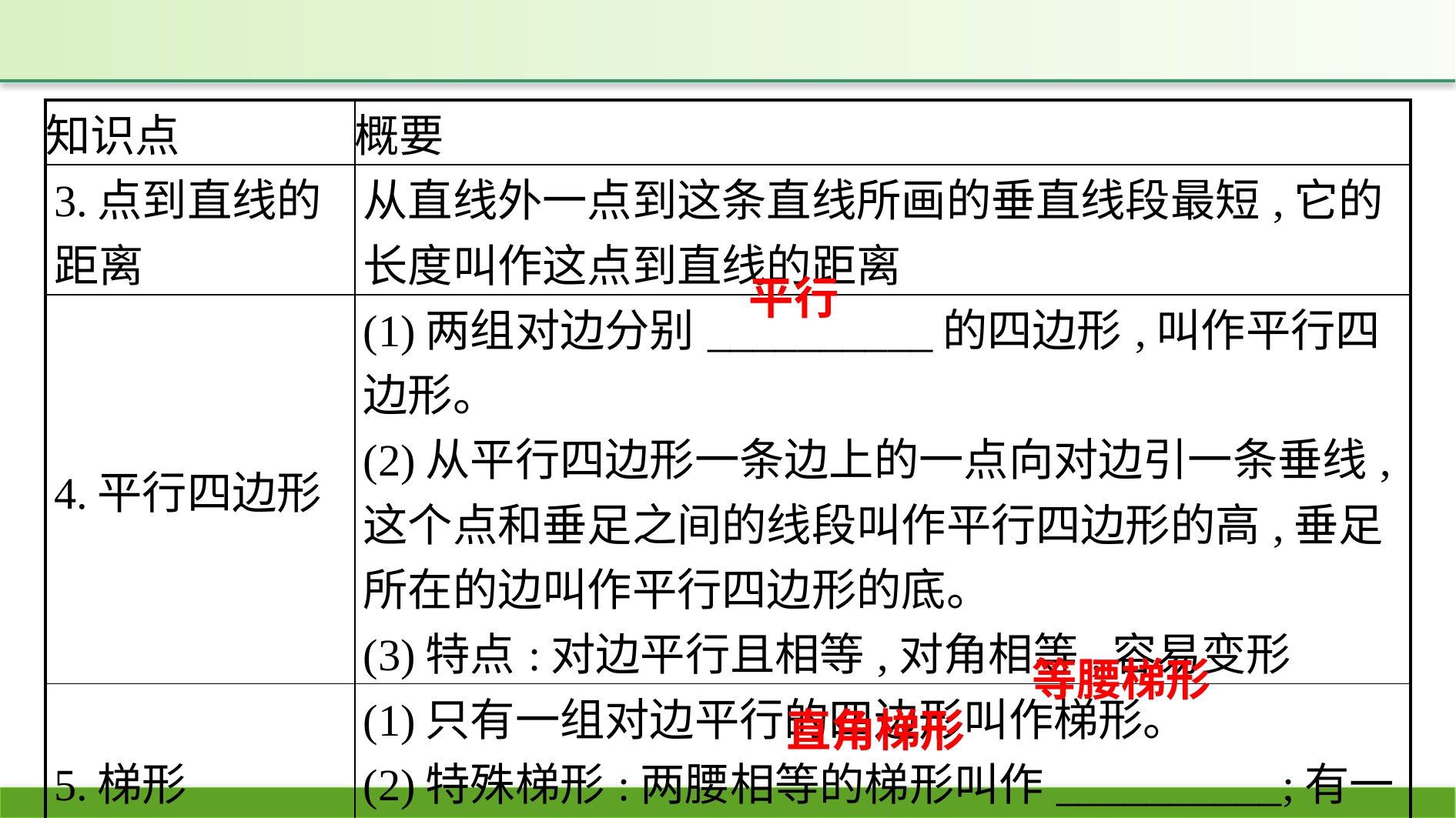

| 知识点 | 概要 |
| --- | --- |
| 3.点到直线的距离 | 从直线外一点到这条直线所画的垂直线段最短,它的长度叫作这点到直线的距离 |
| 4.平行四边形 | (1)两组对边分别\_\_\_\_\_\_\_\_\_\_的四边形,叫作平行四边形。  (2)从平行四边形一条边上的一点向对边引一条垂线,这个点和垂足之间的线段叫作平行四边形的高,垂足所在的边叫作平行四边形的底。 (3)特点:对边平行且相等,对角相等,容易变形 |
| 5.梯形 | (1)只有一组对边平行的四边形叫作梯形。 (2)特殊梯形:两腰相等的梯形叫作\_\_\_\_\_\_\_\_\_\_;有一个角是直角的梯形叫作\_\_\_\_\_\_\_\_\_\_ |
平行
等腰梯形
直角梯形